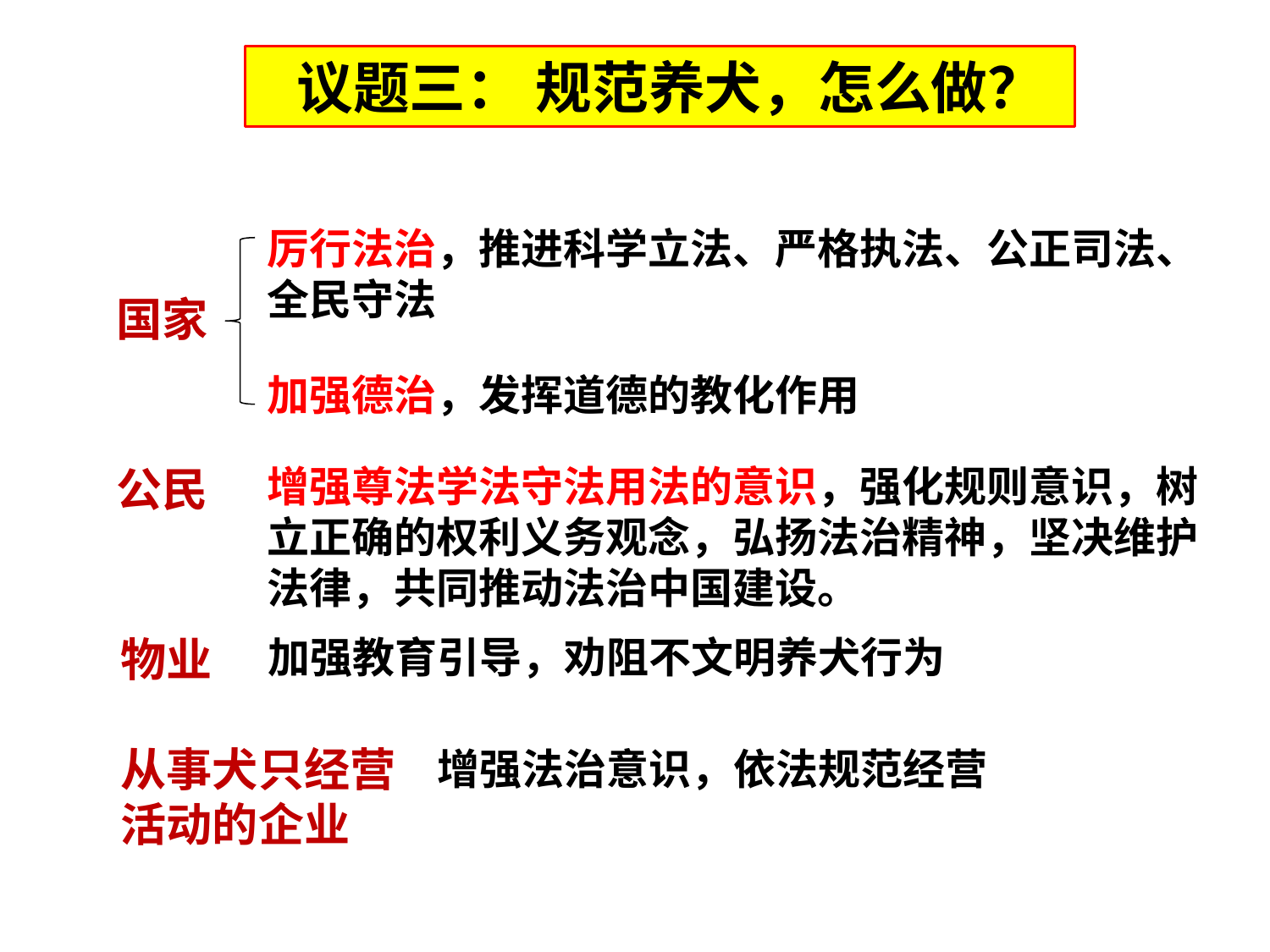

议题三： 规范养犬，怎么做？
厉行法治，推进科学立法、严格执法、公正司法、全民守法

国家
加强德治，发挥道德的教化作用
增强尊法学法守法用法的意识，强化规则意识，树立正确的权利义务观念，弘扬法治精神，坚决维护法律，共同推动法治中国建设。
公民
加强教育引导，劝阻不文明养犬行为
物业
从事犬只经营活动的企业
增强法治意识，依法规范经营